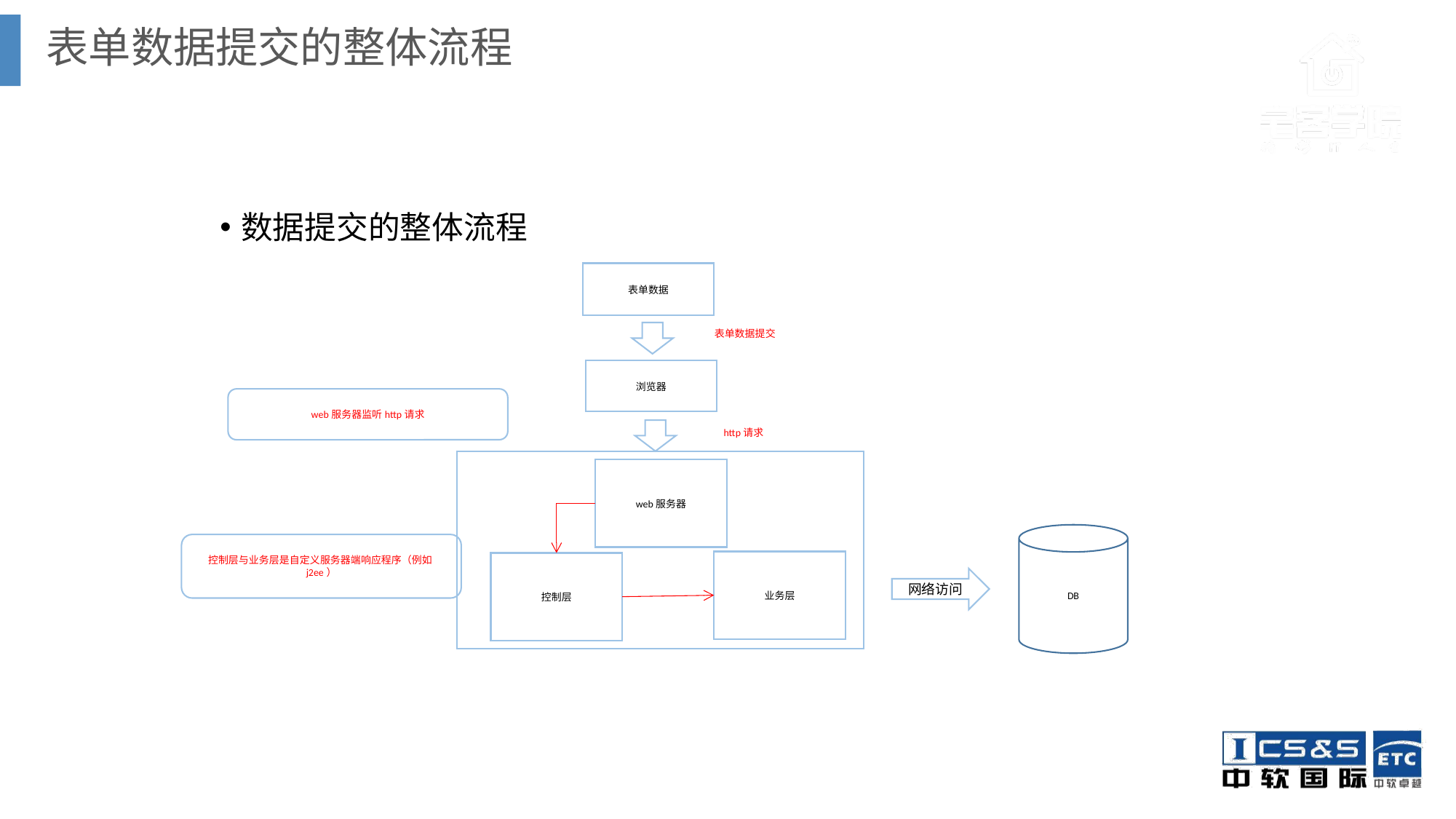

表单数据提交的整体流程
数据提交的整体流程

表单数据
表单数据提交

浏览器
web服务器监听http请求
http请求

web服务器
DB
控制层与业务层是自定义服务器端响应程序（例如j2ee）
业务层
控制层
网络访问